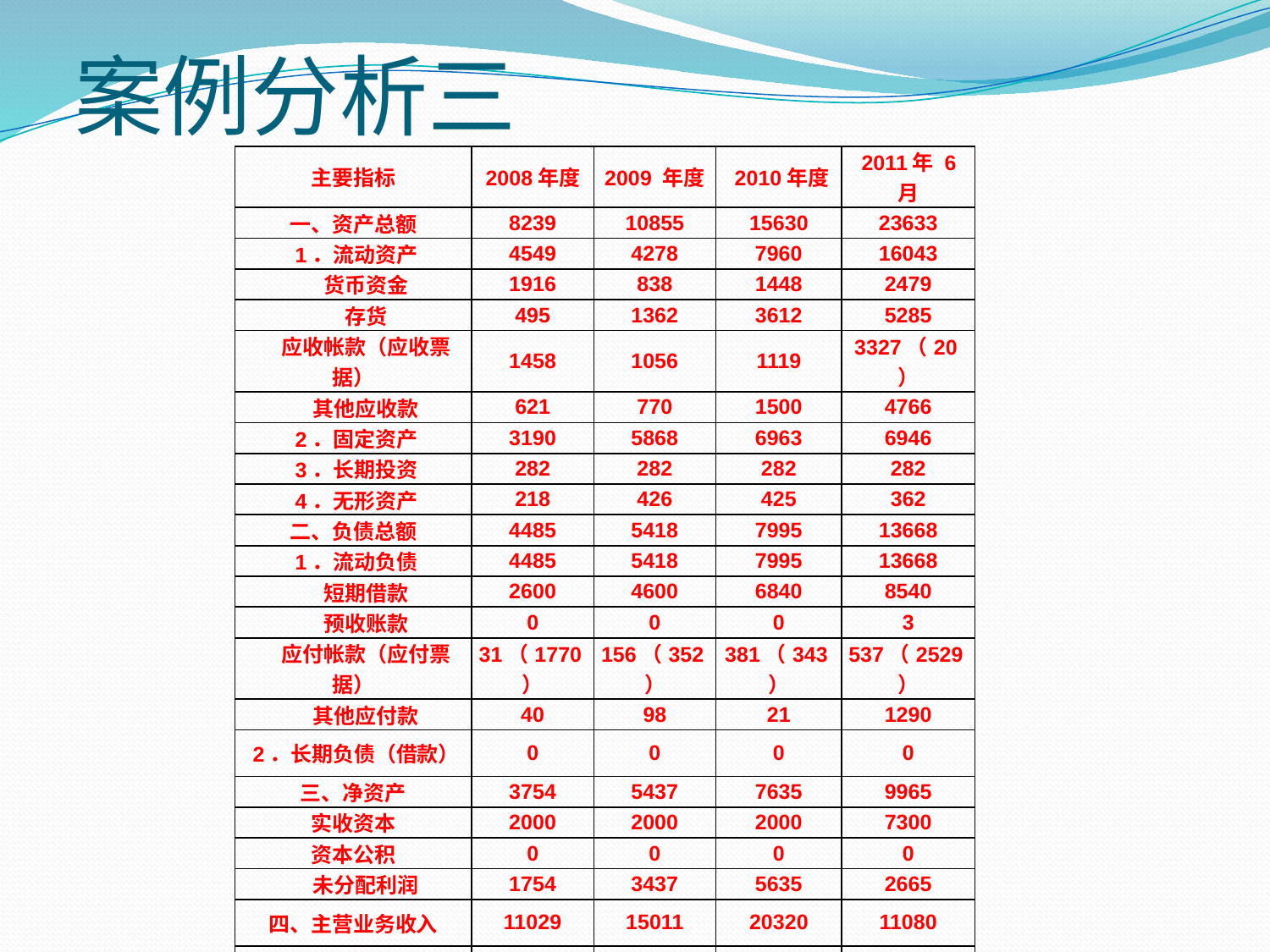

# 案例分析三
| 主要指标 | 2008年度 | 2009 年度 | 2010年度 | 2011年 6月 |
| --- | --- | --- | --- | --- |
| 一、资产总额 | 8239 | 10855 | 15630 | 23633 |
| 1．流动资产 | 4549 | 4278 | 7960 | 16043 |
| 货币资金 | 1916 | 838 | 1448 | 2479 |
| 存货 | 495 | 1362 | 3612 | 5285 |
| 应收帐款（应收票据） | 1458 | 1056 | 1119 | 3327（20） |
| 其他应收款 | 621 | 770 | 1500 | 4766 |
| 2．固定资产 | 3190 | 5868 | 6963 | 6946 |
| 3．长期投资 | 282 | 282 | 282 | 282 |
| 4．无形资产 | 218 | 426 | 425 | 362 |
| 二、负债总额 | 4485 | 5418 | 7995 | 13668 |
| 1．流动负债 | 4485 | 5418 | 7995 | 13668 |
| 短期借款 | 2600 | 4600 | 6840 | 8540 |
| 预收账款 | 0 | 0 | 0 | 3 |
| 应付帐款（应付票据） | 31（1770） | 156（352） | 381（343） | 537（2529） |
| 其他应付款 | 40 | 98 | 21 | 1290 |
| 2．长期负债（借款） | 0 | 0 | 0 | 0 |
| 三、净资产 | 3754 | 5437 | 7635 | 9965 |
| 实收资本 | 2000 | 2000 | 2000 | 7300 |
| 资本公积 | 0 | 0 | 0 | 0 |
| 未分配利润 | 1754 | 3437 | 5635 | 2665 |
| 四、主营业务收入 | 11029 | 15011 | 20320 | 11080 |
| 五、利润总额 | 1254 | 1980 | 2284 | 1542 |
| 六、上缴所得税 |  | 296 | 86 |  |